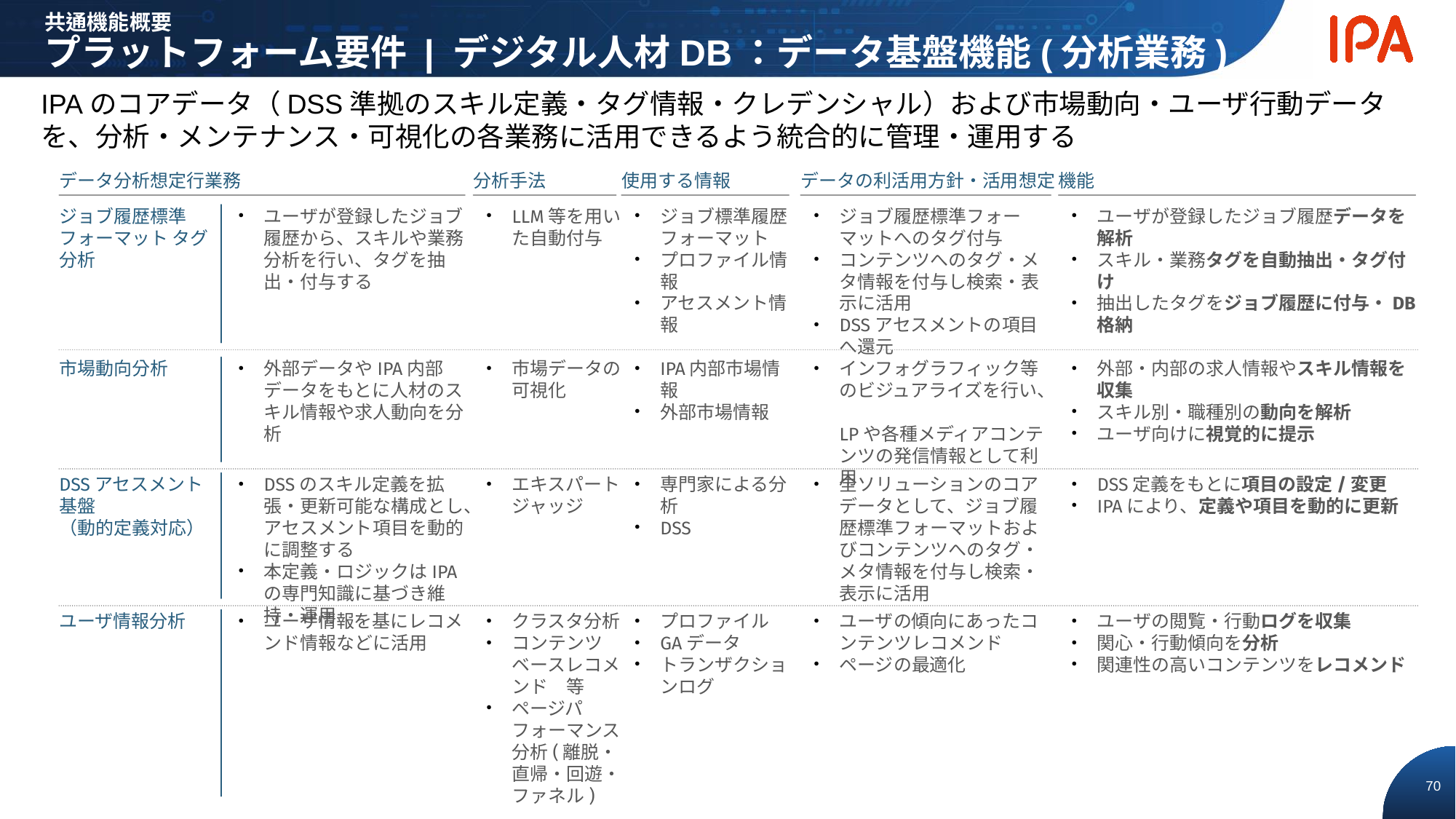

共通機能概要
プラットフォーム要件 | デジタル人材DB：データ基盤機能(分析業務)
IPAのコアデータ（DSS準拠のスキル定義・タグ情報・クレデンシャル）および市場動向・ユーザ行動データを、分析・メンテナンス・可視化の各業務に活用できるよう統合的に管理・運用する
データ分析想定行業務
分析手法
LLM等を用いた自動付与
市場データの可視化
エキスパートジャッジ
クラスタ分析
コンテンツベースレコメンド　等
ページパフォーマンス分析(離脱・直帰・回遊・ファネル)
使用する情報
ジョブ標準履歴フォーマット
プロファイル情報
アセスメント情報
IPA内部市場情報
外部市場情報
専門家による分析
DSS
プロファイル
GAデータ
トランザクションログ
データの利活用方針・活用想定
機能
ジョブ履歴標準フォーマット タグ分析
ユーザが登録したジョブ履歴から、スキルや業務分析を行い、タグを抽出・付与する
ジョブ履歴標準フォーマットへのタグ付与
コンテンツへのタグ・メタ情報を付与し検索・表示に活用
DSSアセスメントの項目へ還元
ユーザが登録したジョブ履歴データを解析
スキル・業務タグを自動抽出・タグ付け
抽出したタグをジョブ履歴に付与・DB格納
市場動向分析
外部データやIPA内部データをもとに人材のスキル情報や求人動向を分析
インフォグラフィック等のビジュアライズを行い、
LPや各種メディアコンテンツの発信情報として利用
外部・内部の求人情報やスキル情報を収集
スキル別・職種別の動向を解析
ユーザ向けに視覚的に提示
DSSアセスメント基盤
（動的定義対応）
DSSのスキル定義を拡張・更新可能な構成とし、アセスメント項目を動的に調整する
本定義・ロジックはIPAの専門知識に基づき維持・運用
全ソリューションのコアデータとして、ジョブ履歴標準フォーマットおよびコンテンツへのタグ・メタ情報を付与し検索・表示に活用
DSS定義をもとに項目の設定/変更
IPAにより、定義や項目を動的に更新
ユーザ情報分析
ユーザ情報を基にレコメンド情報などに活用
ユーザの傾向にあったコンテンツレコメンド
ページの最適化
ユーザの閲覧・行動ログを収集
関心・行動傾向を分析
関連性の高いコンテンツをレコメンド